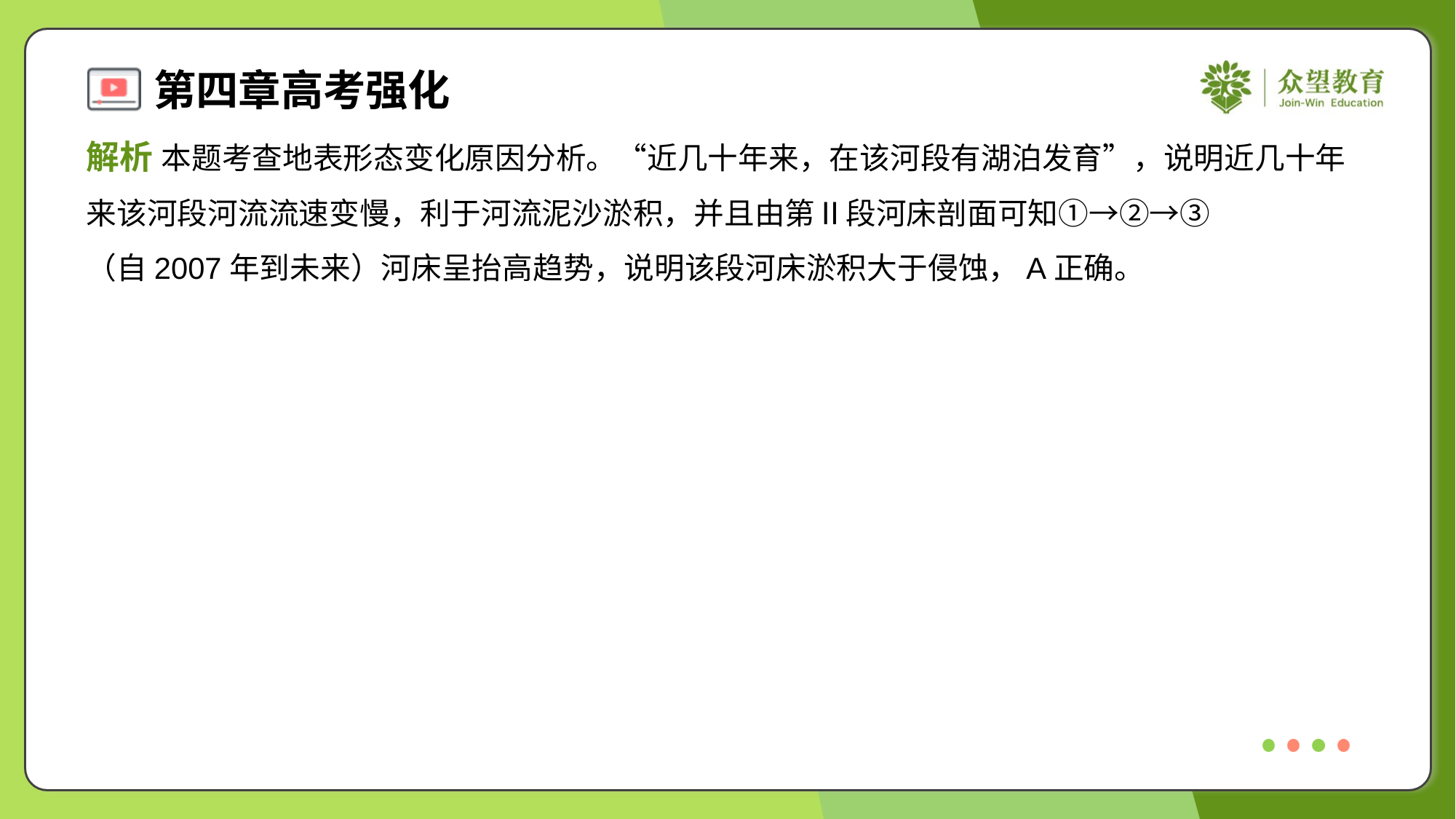

解析 本题考查地表形态变化原因分析。“近几十年来，在该河段有湖泊发育”，说明近几十年
来该河段河流流速变慢，利于河流泥沙淤积，并且由第Ⅱ段河床剖面可知①→②→③
（自2007年到未来）河床呈抬高趋势，说明该段河床淤积大于侵蚀，A正确。